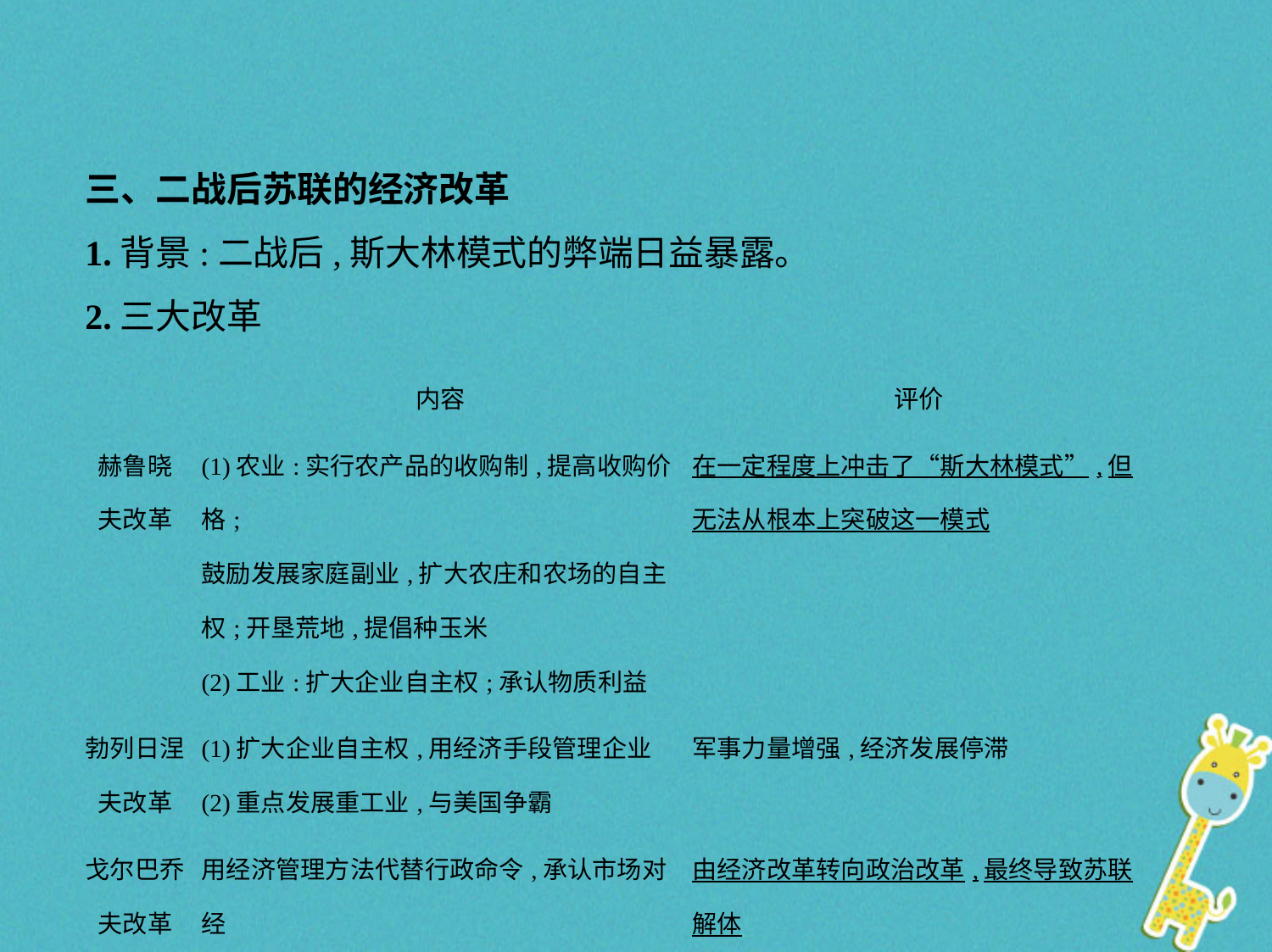

三、二战后苏联的经济改革
1.背景:二战后,斯大林模式的弊端日益暴露。
2.三大改革
|  | 内容 | 评价 |
| --- | --- | --- |
| 赫鲁晓 夫改革 | (1)农业:实行农产品的收购制,提高收购价格; 鼓励发展家庭副业,扩大农庄和农场的自主 权;开垦荒地,提倡种玉米 (2)工业:扩大企业自主权;承认物质利益 | 在一定程度上冲击了“斯大林模式”,但无法从根本上突破这一模式 |
| 勃列日涅 夫改革 | (1)扩大企业自主权,用经济手段管理企业 (2)重点发展重工业,与美国争霸 | 军事力量增强,经济发展停滞 |
| 戈尔巴乔 夫改革 | 用经济管理方法代替行政命令,承认市场对经 济的调节作用;调整所有制结构 | 由经济改革转向政治改革,最终导致苏联解体 |